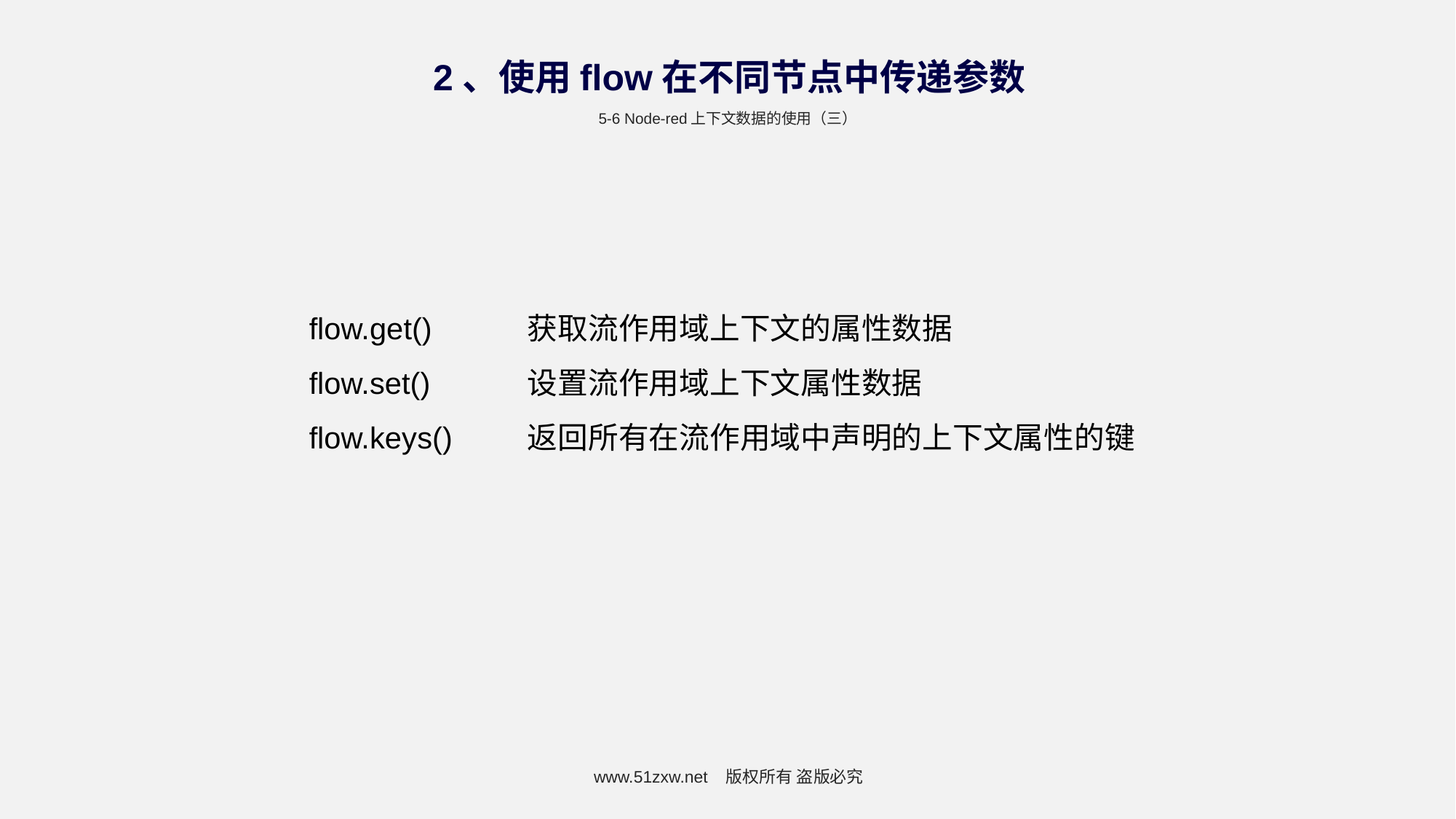

2、使用flow在不同节点中传递参数
5-6 Node-red上下文数据的使用（三）
flow.get()	获取流作用域上下文的属性数据
flow.set()	设置流作用域上下文属性数据
flow.keys()	返回所有在流作用域中声明的上下文属性的键
www.51zxw.net   版权所有 盗版必究